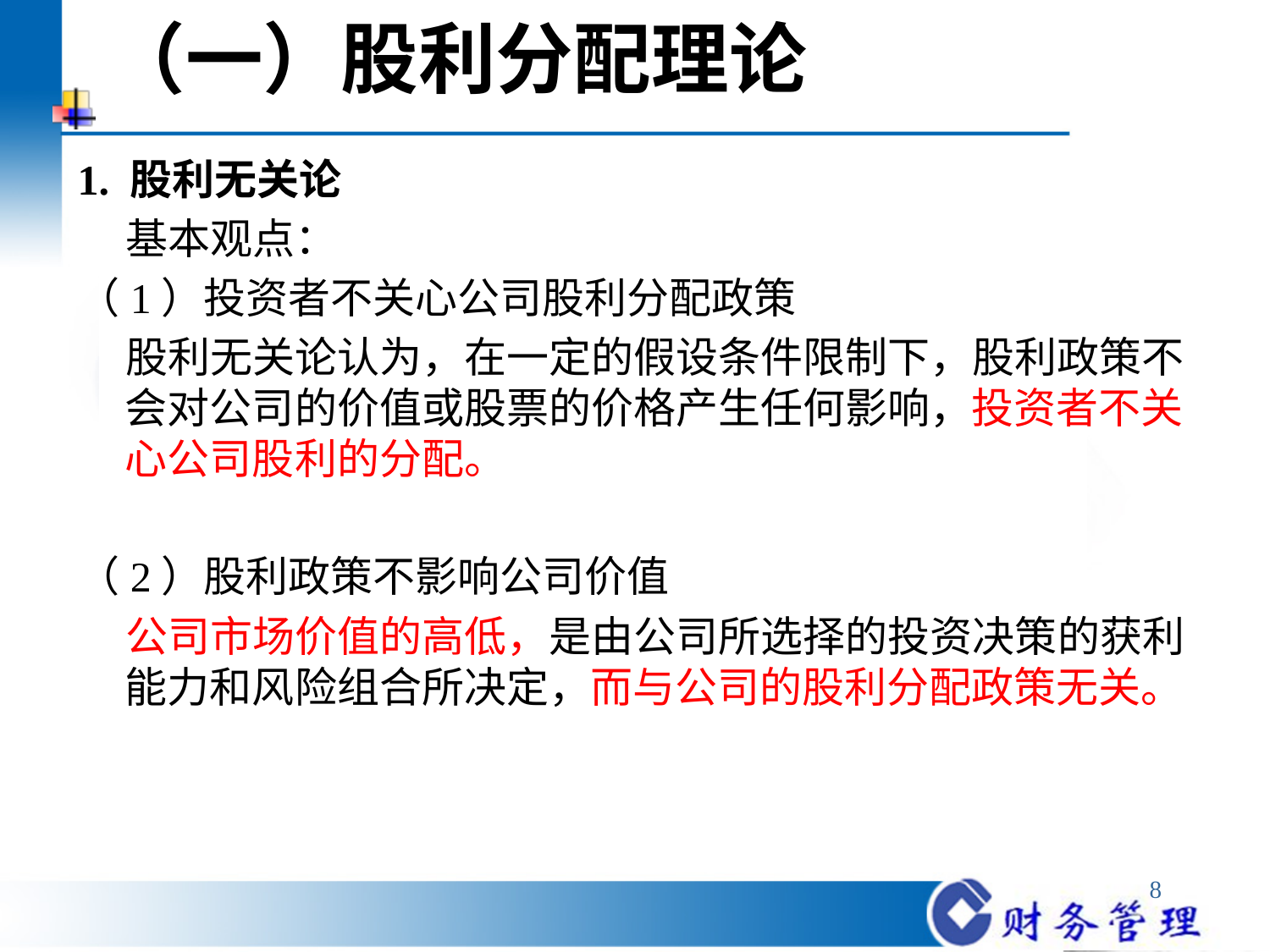

# （一）股利分配理论
1. 股利无关论
    基本观点：
（1）投资者不关心公司股利分配政策
    股利无关论认为，在一定的假设条件限制下，股利政策不会对公司的价值或股票的价格产生任何影响，投资者不关心公司股利的分配。

（2）股利政策不影响公司价值
    公司市场价值的高低，是由公司所选择的投资决策的获利能力和风险组合所决定，而与公司的股利分配政策无关。
8